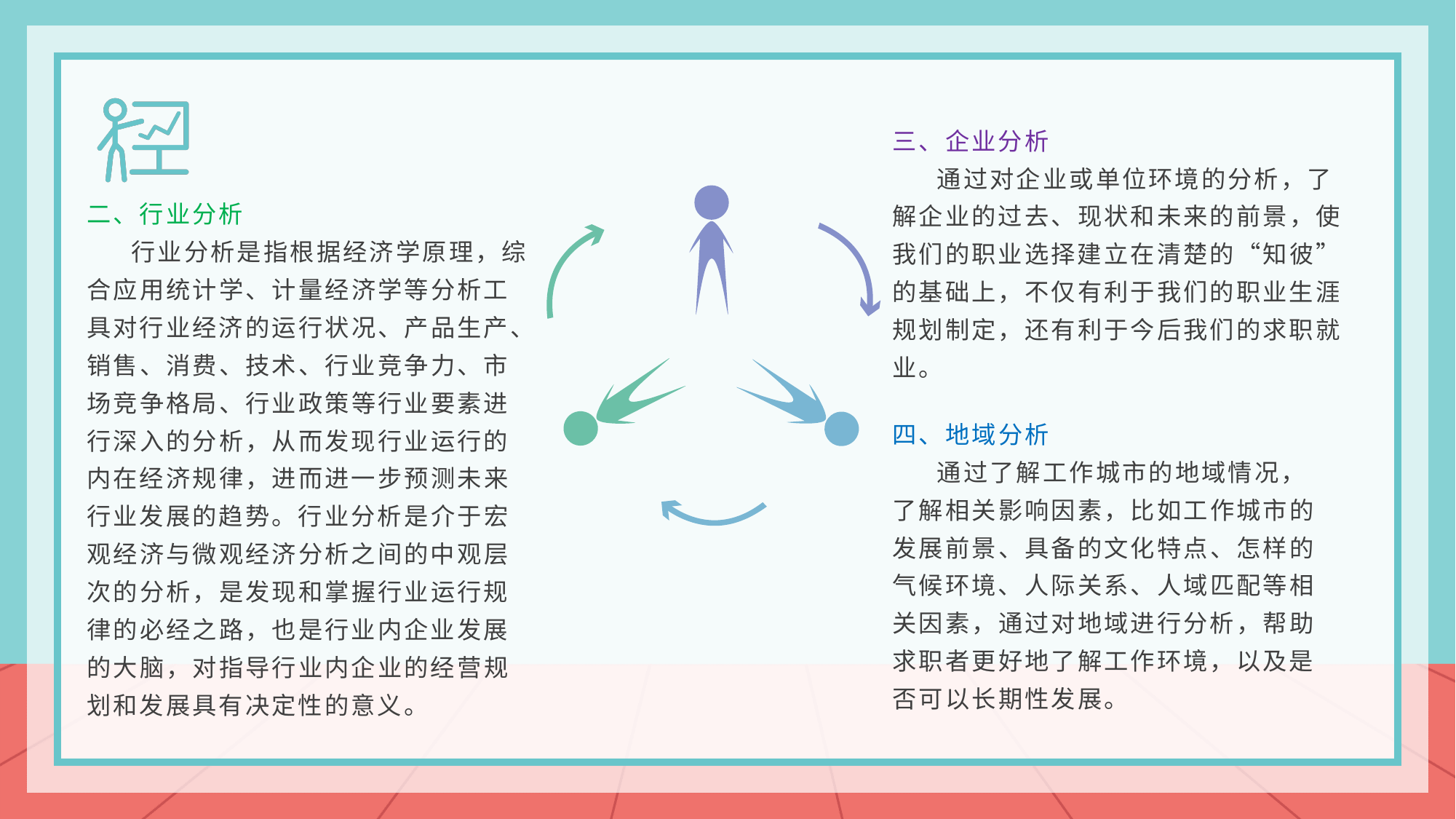

三、企业分析
     通过对企业或单位环境的分析，了解企业的过去、现状和未来的前景，使我们的职业选择建立在清楚的“知彼”的基础上，不仅有利于我们的职业生涯规划制定，还有利于今后我们的求职就业。
二、行业分析
     行业分析是指根据经济学原理，综合应用统计学、计量经济学等分析工具对行业经济的运行状况、产品生产、销售、消费、技术、行业竞争力、市场竞争格局、行业政策等行业要素进行深入的分析，从而发现行业运行的内在经济规律，进而进一步预测未来行业发展的趋势。行业分析是介于宏观经济与微观经济分析之间的中观层次的分析，是发现和掌握行业运行规律的必经之路，也是行业内企业发展的大脑，对指导行业内企业的经营规划和发展具有决定性的意义。

四、地域分析
     通过了解工作城市的地域情况，了解相关影响因素，比如工作城市的发展前景、具备的文化特点、怎样的气候环境、人际关系、人域匹配等相关因素，通过对地域进行分析，帮助求职者更好地了解工作环境，以及是否可以长期性发展。